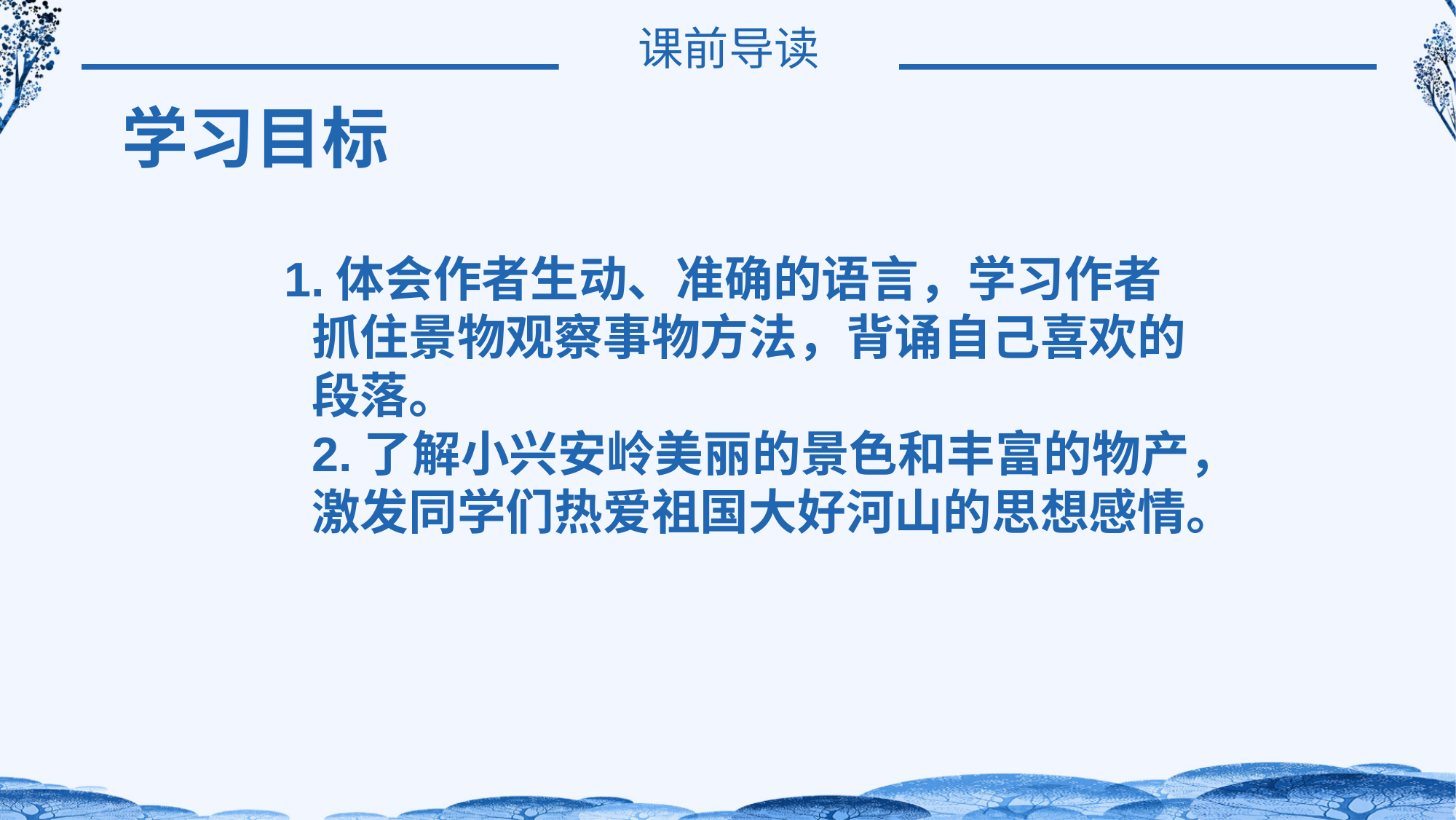

课前导读

学习目标
  1.体会作者生动、准确的语言，学习作者抓住景物观察事物方法，背诵自己喜欢的段落。
2.了解小兴安岭美丽的景色和丰富的物产，激发同学们热爱祖国大好河山的思想感情。